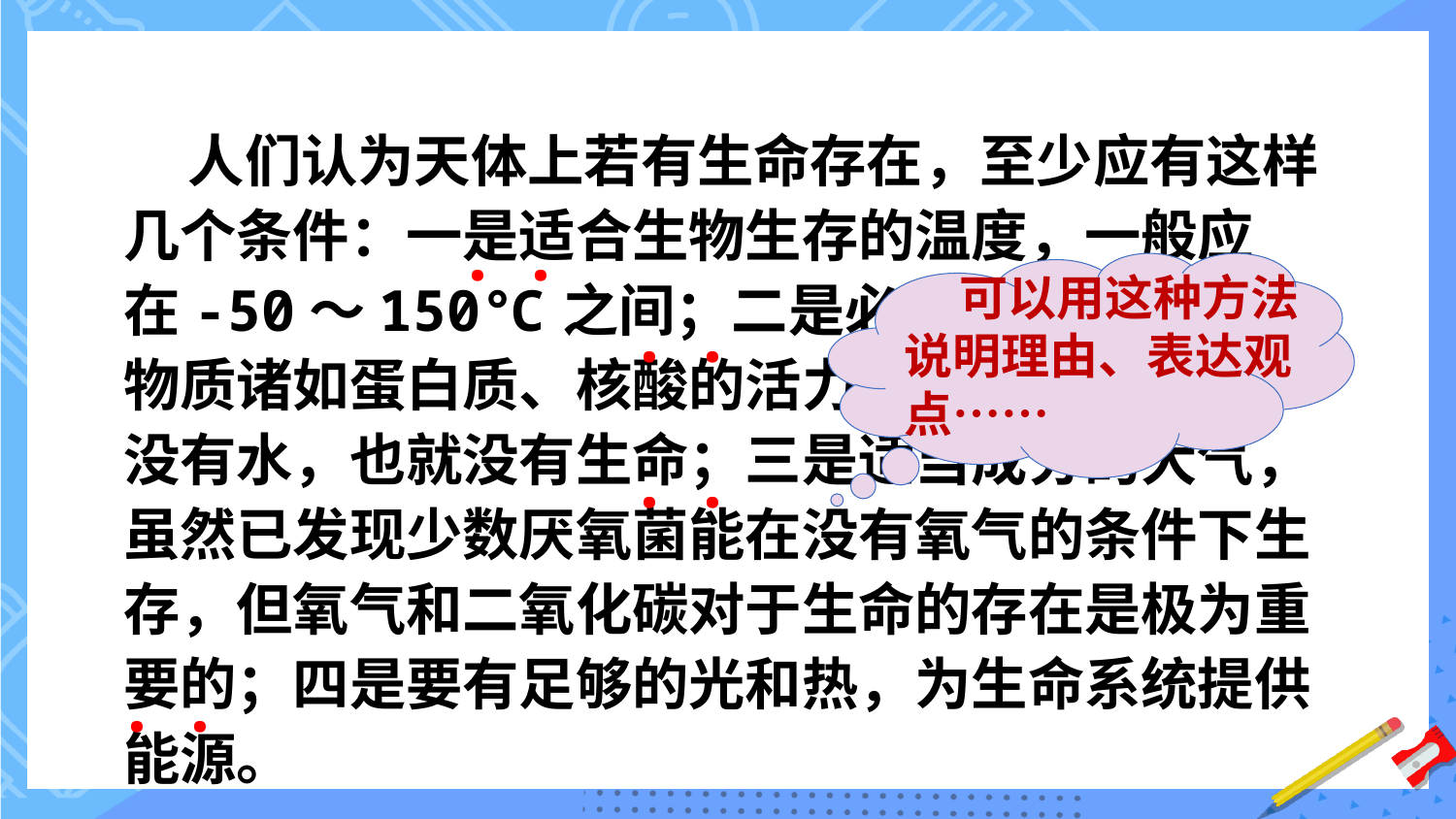

人们认为天体上若有生命存在，至少应有这样几个条件：一是适合生物生存的温度，一般应在-50～150℃之间；二是必要的水分，生命物质诸如蛋白质、核酸的活力都和水紧密相关，没有水，也就没有生命；三是适当成分的大气，虽然已发现少数厌氧菌能在没有氧气的条件下生存，但氧气和二氧化碳对于生命的存在是极为重要的；四是要有足够的光和热，为生命系统提供能源。
·
·

    可以用这种方法说明理由、表达观点……
·
·
·
·
·
·